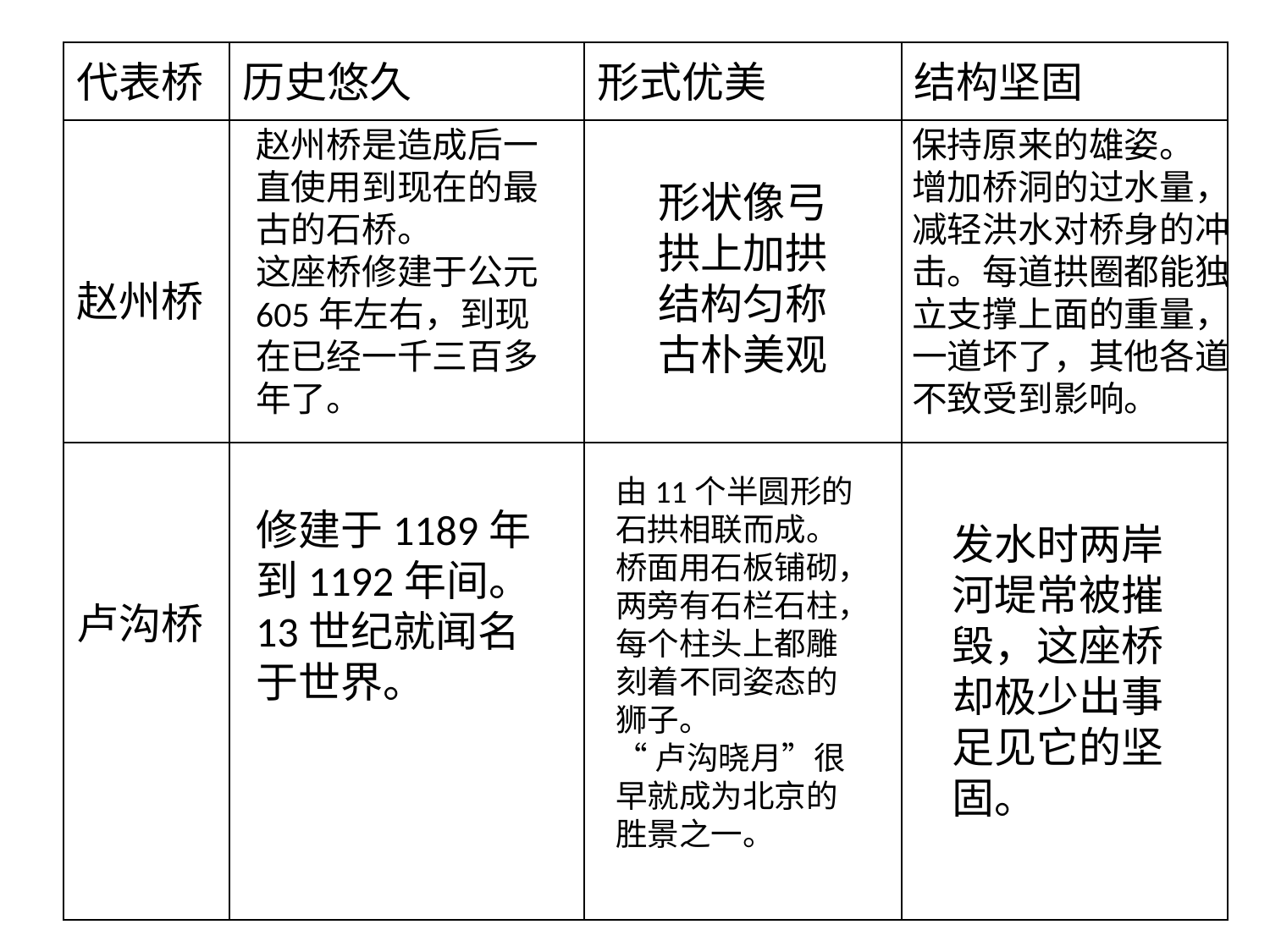

| 代表桥 | 历史悠久 | 形式优美 | 结构坚固 |
| --- | --- | --- | --- |
| 赵州桥 |  |  |  |
| 卢沟桥 |  |  |  |
赵州桥是造成后一直使用到现在的最古的石桥。
这座桥修建于公元605年左右，到现在已经一千三百多年了。

保持原来的雄姿。
增加桥洞的过水量，减轻洪水对桥身的冲击。每道拱圈都能独立支撑上面的重量，一道坏了，其他各道不致受到影响。
形状像弓
拱上加拱
结构匀称
古朴美观
由11个半圆形的石拱相联而成。桥面用石板铺砌，两旁有石栏石柱，每个柱头上都雕刻着不同姿态的狮子。
“卢沟晓月”很早就成为北京的胜景之一。

修建于1189年到1192年间。
13世纪就闻名于世界。
发水时两岸河堤常被摧毁，这座桥却极少出事足见它的坚固。